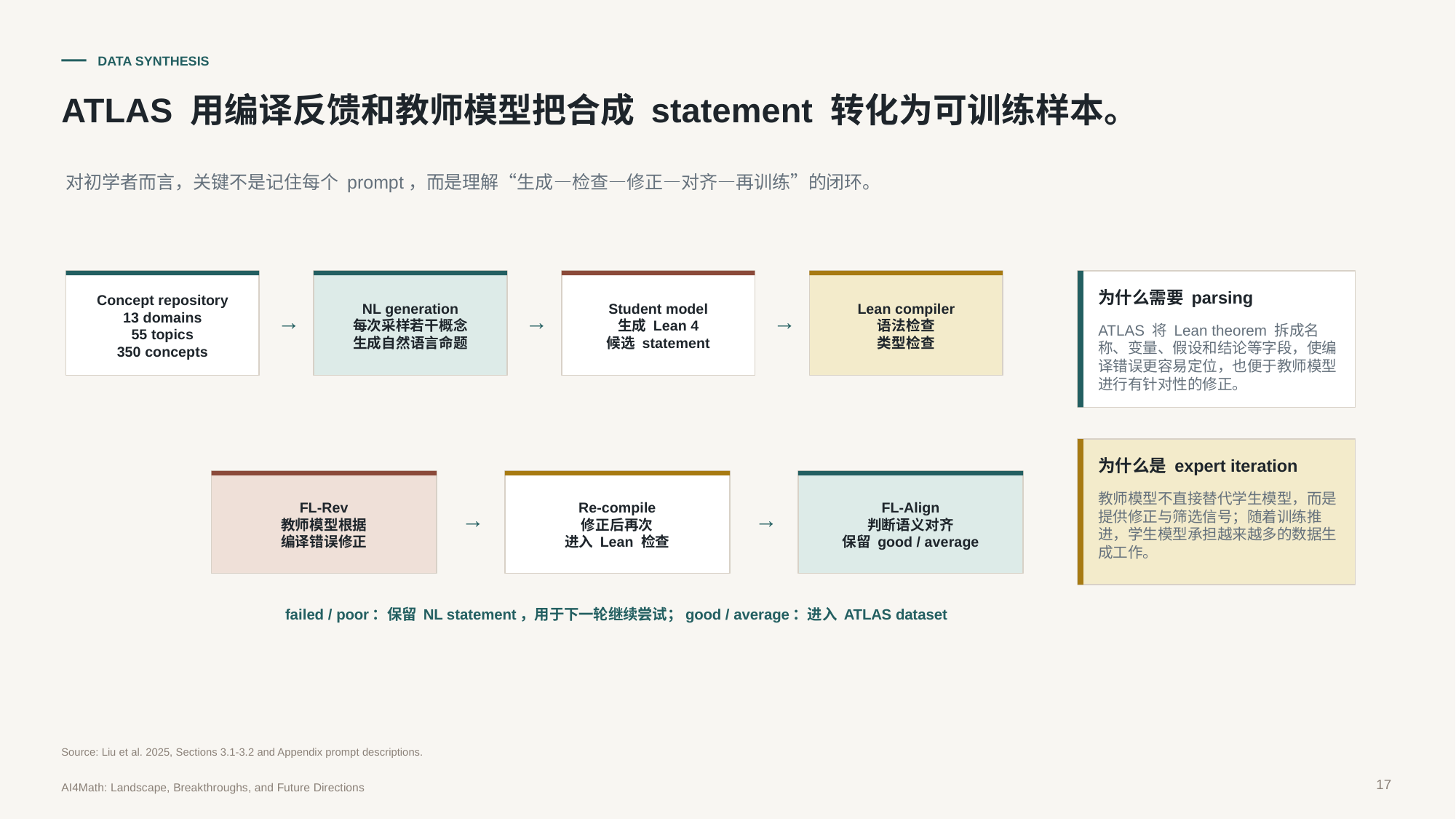

DATA SYNTHESIS

ATLAS 用编译反馈和教师模型把合成 statement 转化为可训练样本。
对初学者而言，关键不是记住每个 prompt，而是理解“生成—检查—修正—对齐—再训练”的闭环。

Concept repository
13 domains
55 topics
350 concepts
NL generation
每次采样若干概念
生成自然语言命题
Student model
生成 Lean 4
候选 statement
Lean compiler
语法检查
类型检查
为什么需要 parsing
→
→
→
ATLAS 将 Lean theorem 拆成名称、变量、假设和结论等字段，使编译错误更容易定位，也便于教师模型进行有针对性的修正。

为什么是 expert iteration

FL-Rev
教师模型根据
编译错误修正
Re-compile
修正后再次
进入 Lean 检查
FL-Align
判断语义对齐
保留 good / average
教师模型不直接替代学生模型，而是提供修正与筛选信号；随着训练推进，学生模型承担越来越多的数据生成工作。
→
→
failed / poor：保留 NL statement，用于下一轮继续尝试；good / average：进入 ATLAS dataset
Source: Liu et al. 2025, Sections 3.1-3.2 and Appendix prompt descriptions.
17
AI4Math: Landscape, Breakthroughs, and Future Directions